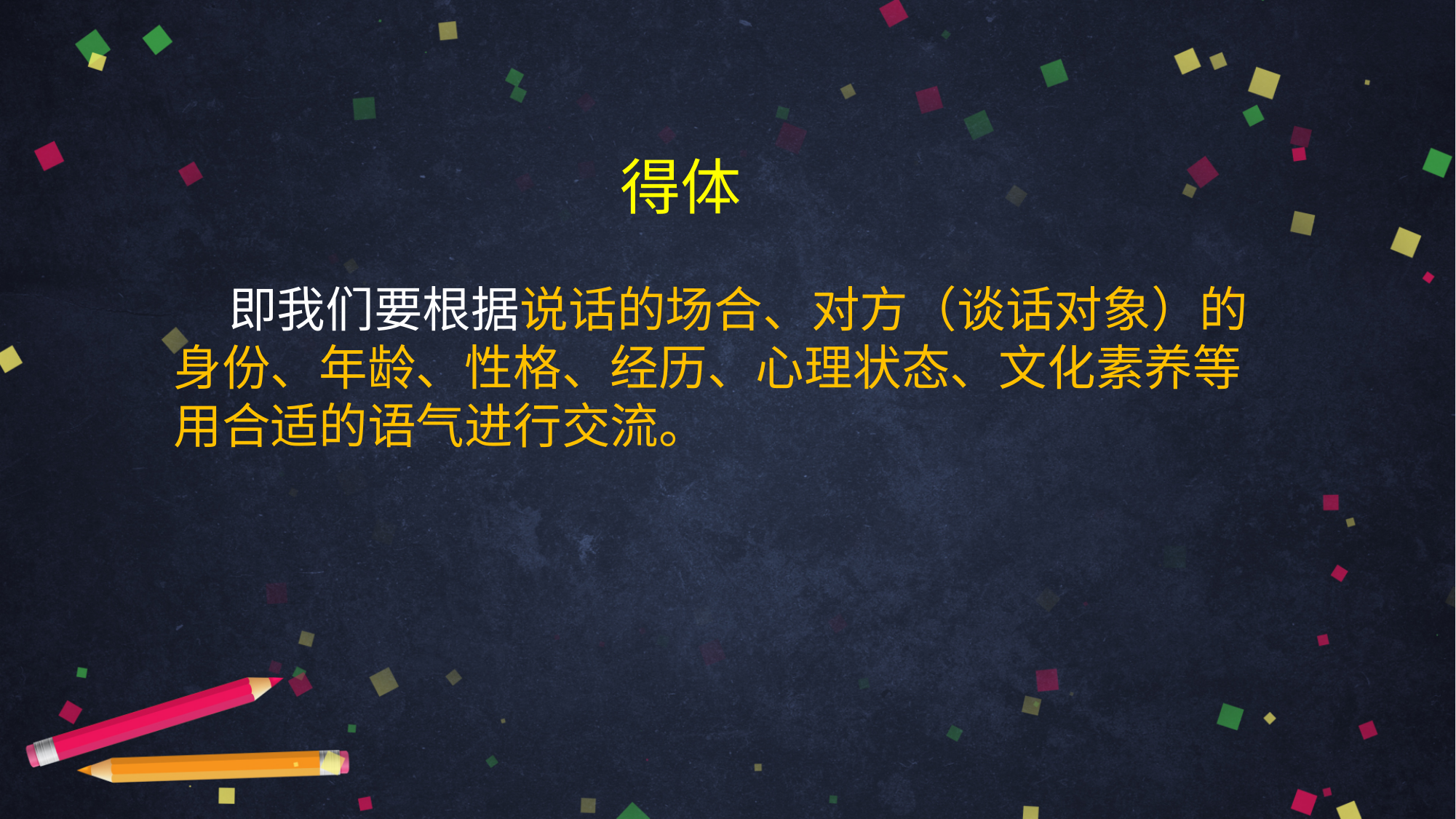

#
得体
    即我们要根据说话的场合、对方（谈话对象）的身份、年龄、性格、经历、心理状态、文化素养等用合适的语气进行交流。